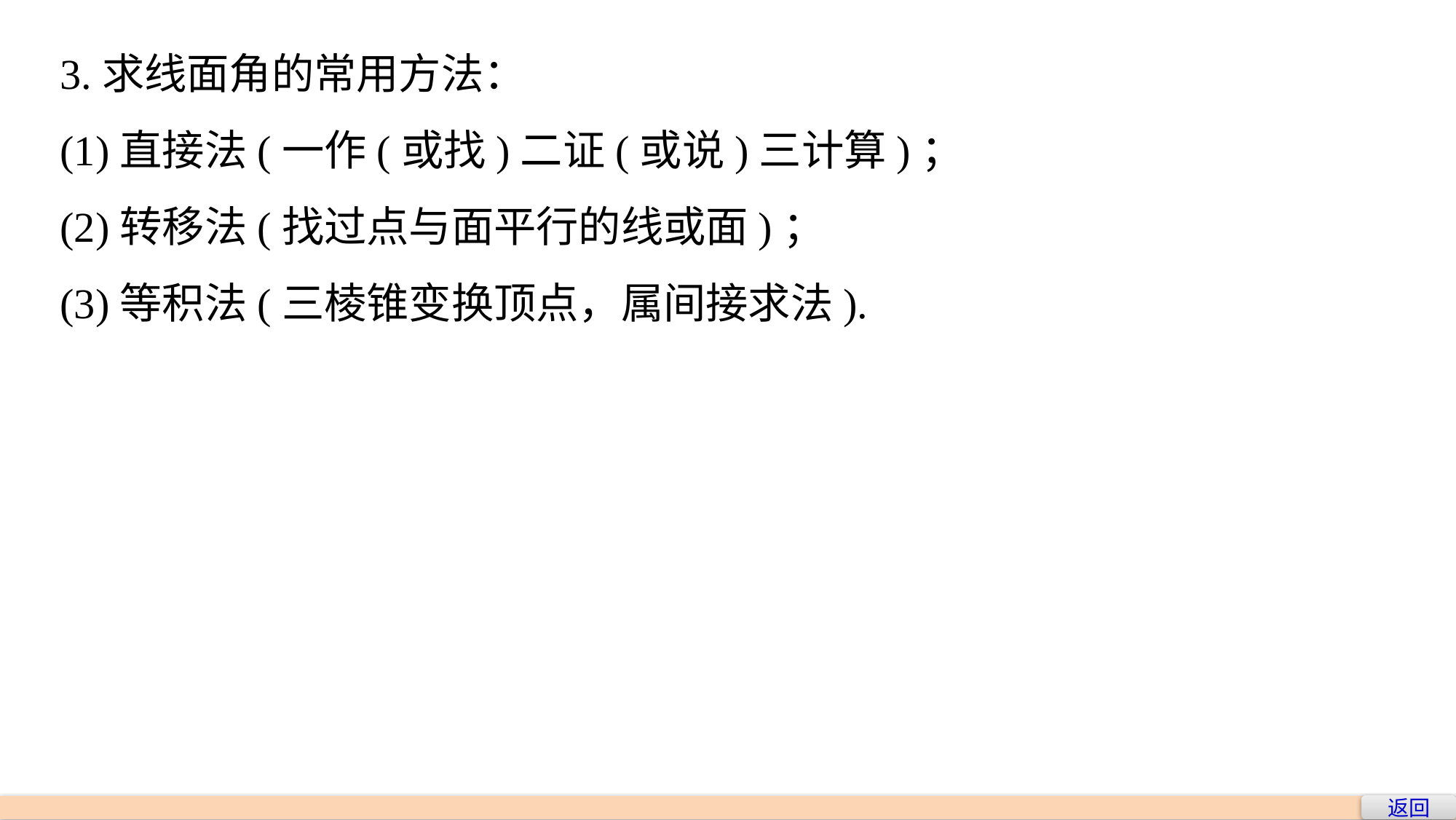

3.求线面角的常用方法：
(1)直接法(一作(或找)二证(或说)三计算)；
(2)转移法(找过点与面平行的线或面)；
(3)等积法(三棱锥变换顶点，属间接求法).
返回